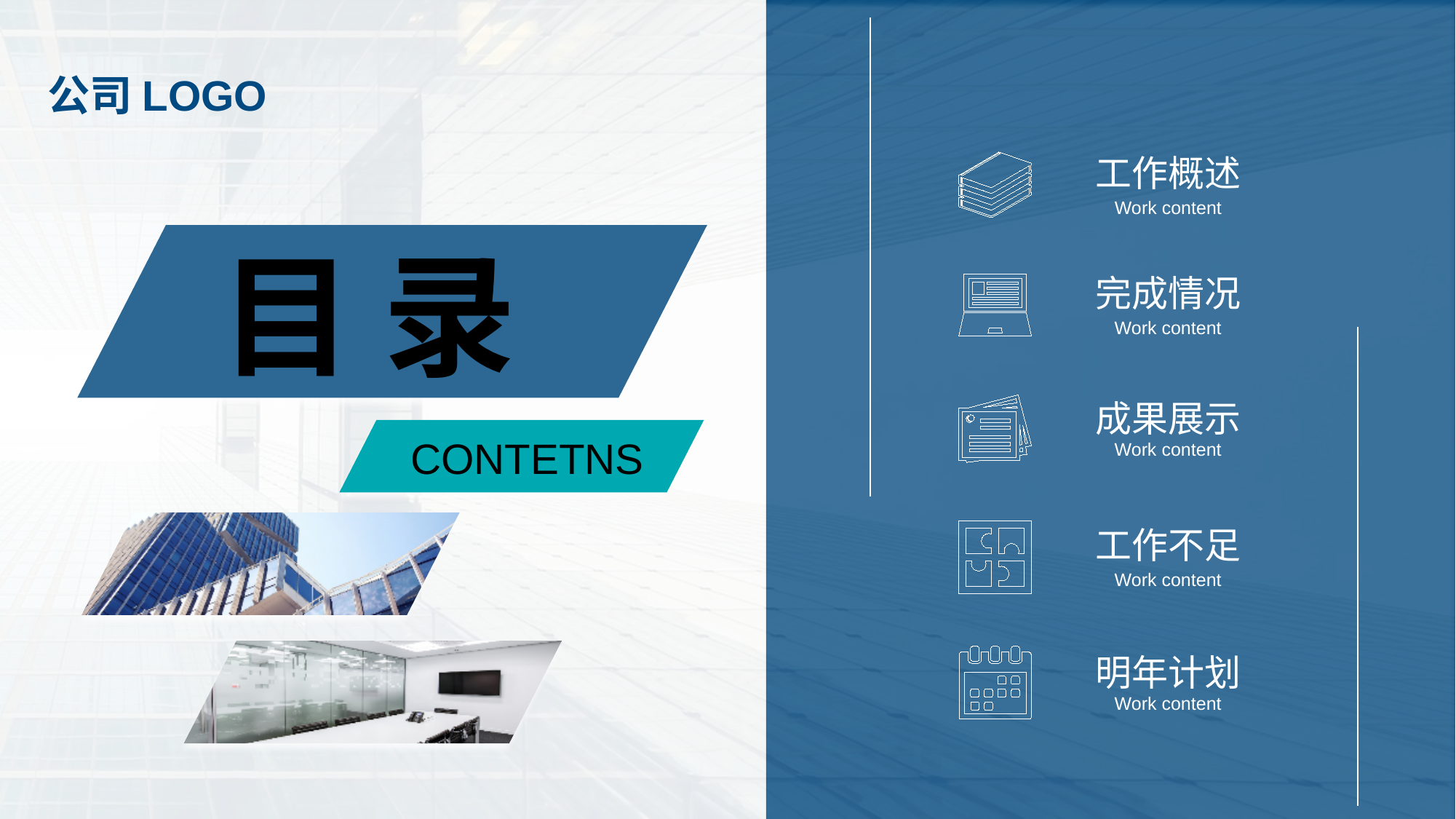

公司LOGO
工作概述
Work content

目 录

完成情况
Work content

成果展示
Work content

CONTETNS

工作不足
Work content

明年计划
Work content